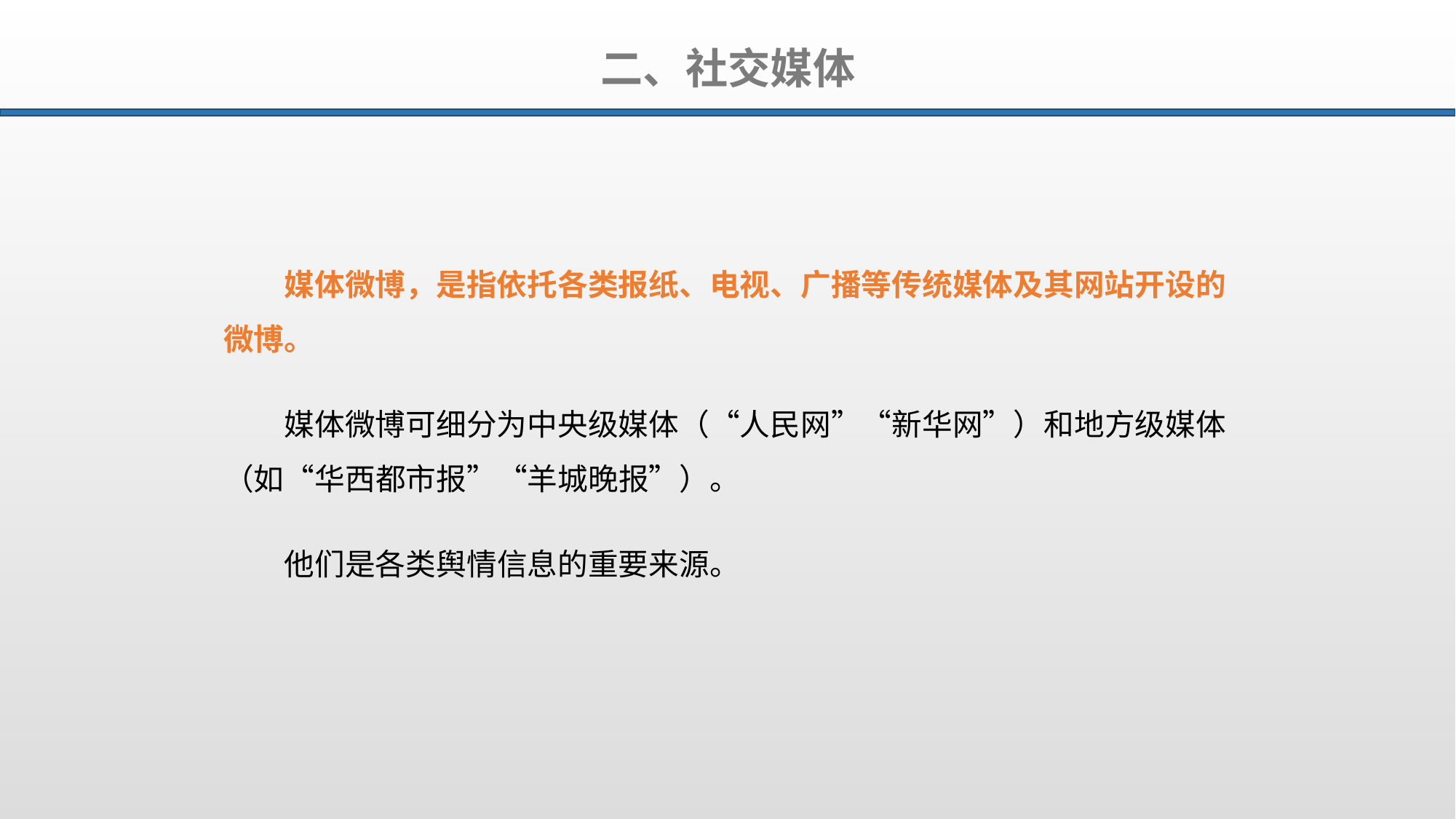

二、社交媒体

媒体微博，是指依托各类报纸、电视、广播等传统媒体及其网站开设的微博。
媒体微博可细分为中央级媒体（“人民网”“新华网”）和地方级媒体（如“华西都市报”“羊城晚报”）。
他们是各类舆情信息的重要来源。